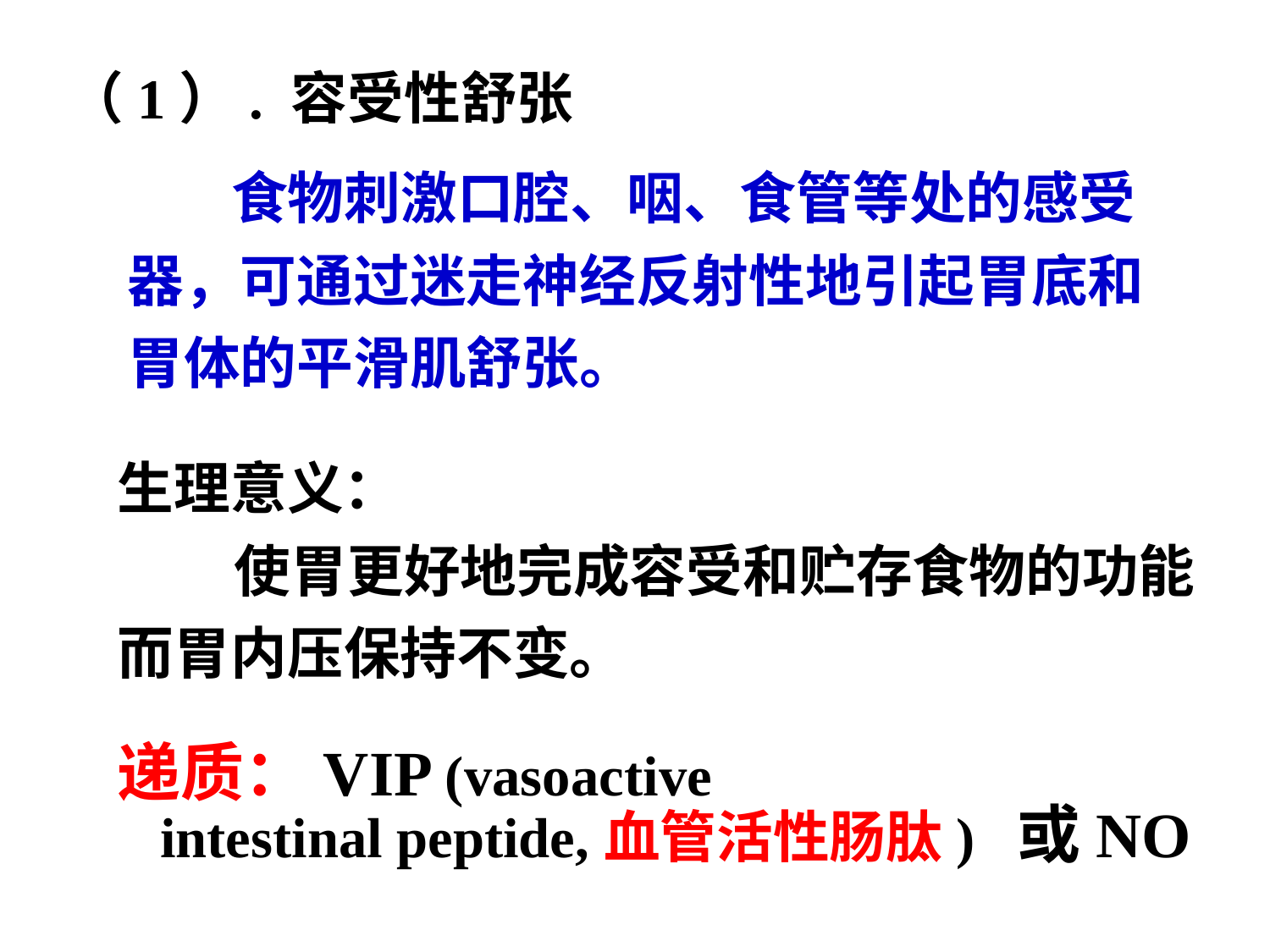

（1）. 容受性舒张
       食物刺激口腔、咽、食管等处的感受
器，可通过迷走神经反射性地引起胃底和
胃体的平滑肌舒张。
生理意义：
        使胃更好地完成容受和贮存食物的功能
而胃内压保持不变。

递质：VIP (vasoactive
   intestinal peptide,血管活性肠肽)  或NO